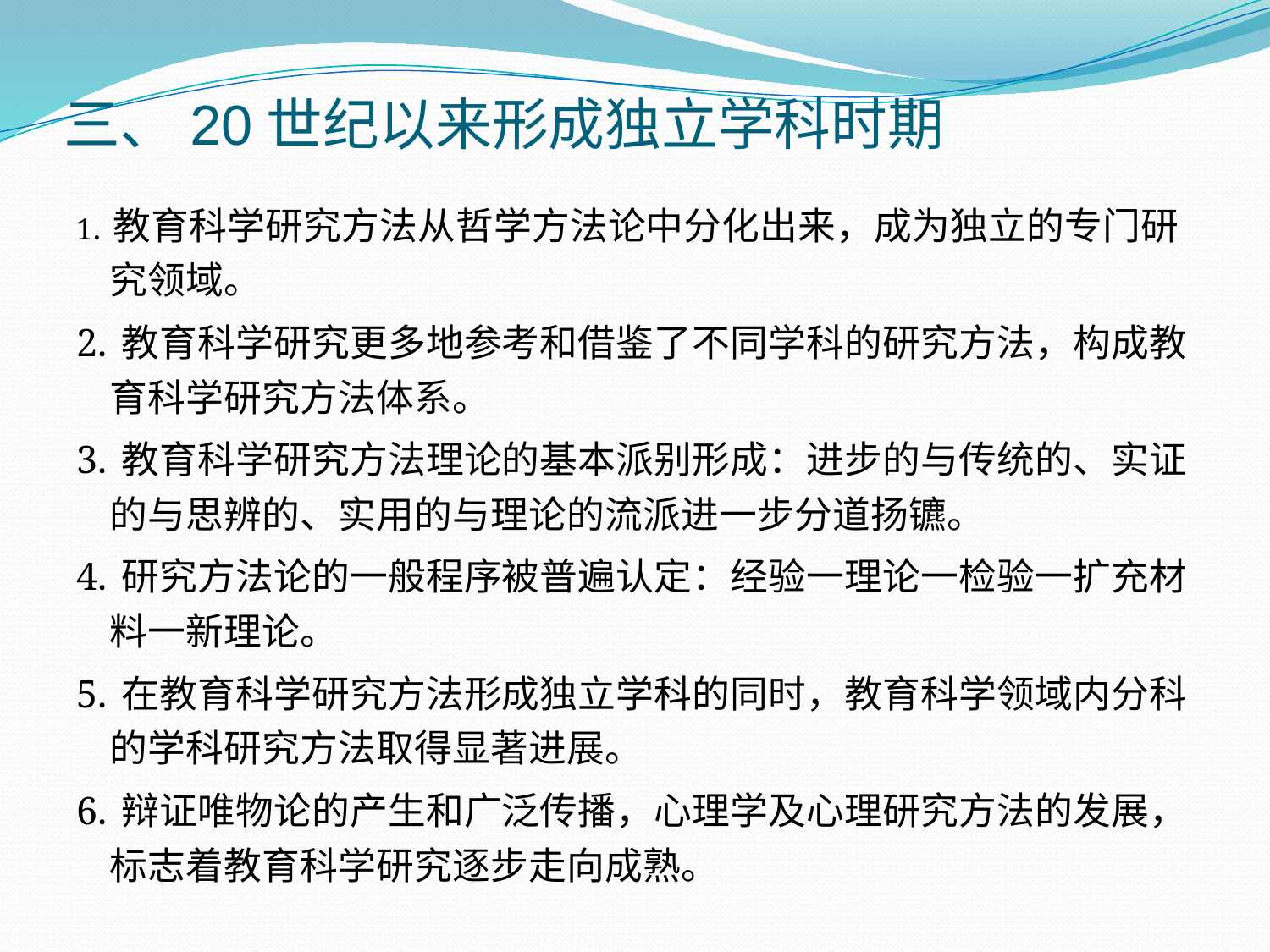

# 三、20世纪以来形成独立学科时期
1. 教育科学研究方法从哲学方法论中分化出来，成为独立的专门研究领域。
2. 教育科学研究更多地参考和借鉴了不同学科的研究方法，构成教育科学研究方法体系。
3. 教育科学研究方法理论的基本派别形成：进步的与传统的、实证的与思辨的、实用的与理论的流派进一步分道扬镳。
4. 研究方法论的一般程序被普遍认定：经验一理论一检验一扩充材料一新理论。
5. 在教育科学研究方法形成独立学科的同时，教育科学领域内分科的学科研究方法取得显著进展。
6. 辩证唯物论的产生和广泛传播，心理学及心理研究方法的发展，标志着教育科学研究逐步走向成熟。